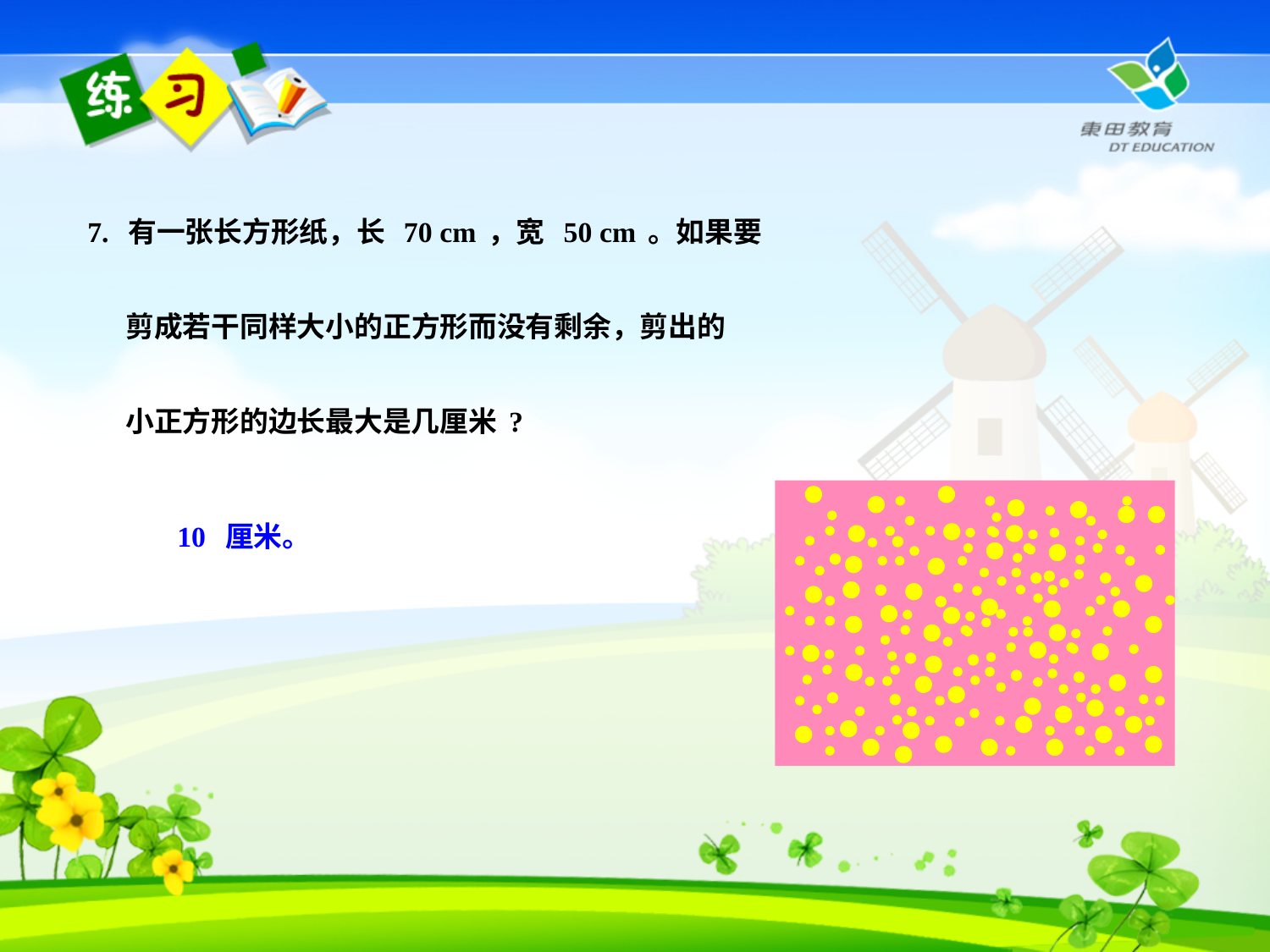

7. 有一张长方形纸，长 70 cm，宽 50 cm。如果要
    剪成若干同样大小的正方形而没有剩余，剪出的
    小正方形的边长最大是几厘米?

10 厘米。